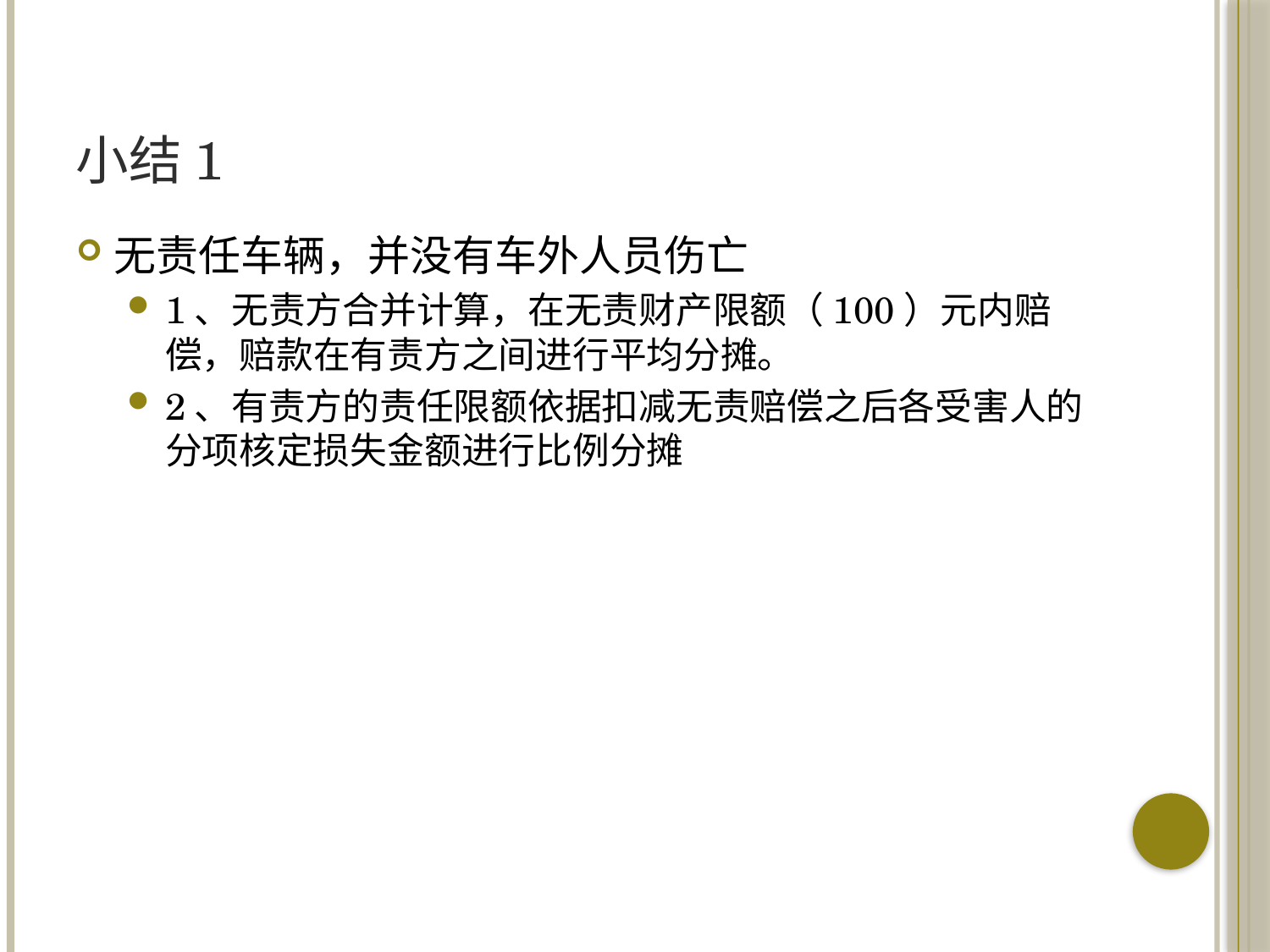

# 小结1
无责任车辆，并没有车外人员伤亡
1、无责方合并计算，在无责财产限额（100）元内赔偿，赔款在有责方之间进行平均分摊。
2、有责方的责任限额依据扣减无责赔偿之后各受害人的分项核定损失金额进行比例分摊